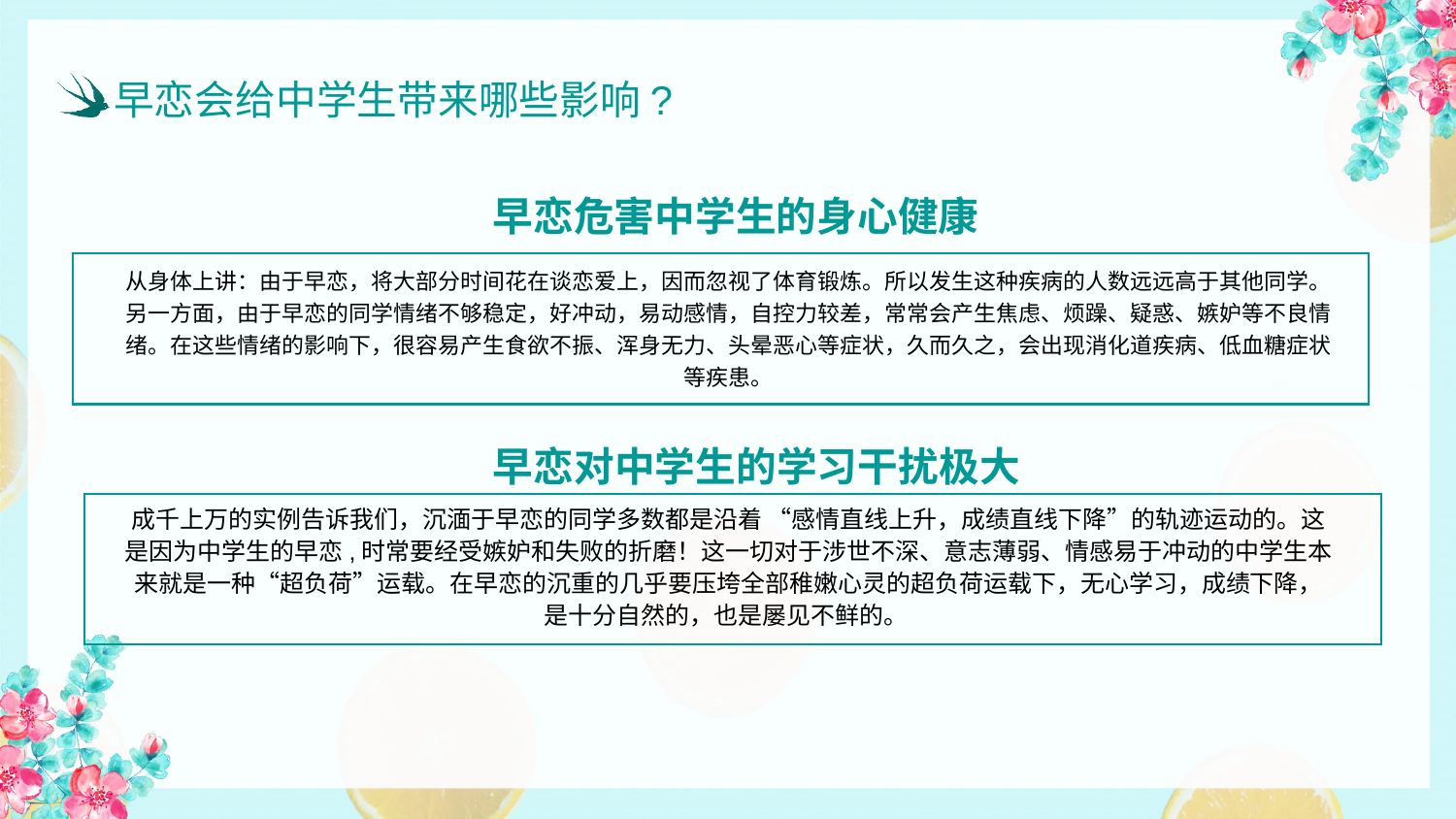

早恋危害中学生的身心健康

从身体上讲：由于早恋，将大部分时间花在谈恋爱上，因而忽视了体育锻炼。所以发生这种疾病的人数远远高于其他同学。另一方面，由于早恋的同学情绪不够稳定，好冲动，易动感情，自控力较差，常常会产生焦虑、烦躁、疑惑、嫉妒等不良情绪。在这些情绪的影响下，很容易产生食欲不振、浑身无力、头晕恶心等症状，久而久之，会出现消化道疾病、低血糖症状等疾患。

      早恋对中学生的学习干扰极大
成千上万的实例告诉我们，沉湎于早恋的同学多数都是沿着 “感情直线上升，成绩直线下降”的轨迹运动的。这是因为中学生的早恋,时常要经受嫉妒和失败的折磨！这一切对于涉世不深、意志薄弱、情感易于冲动的中学生本来就是一种“超负荷”运载。在早恋的沉重的几乎要压垮全部稚嫩心灵的超负荷运载下，无心学习，成绩下降，是十分自然的，也是屡见不鲜的。